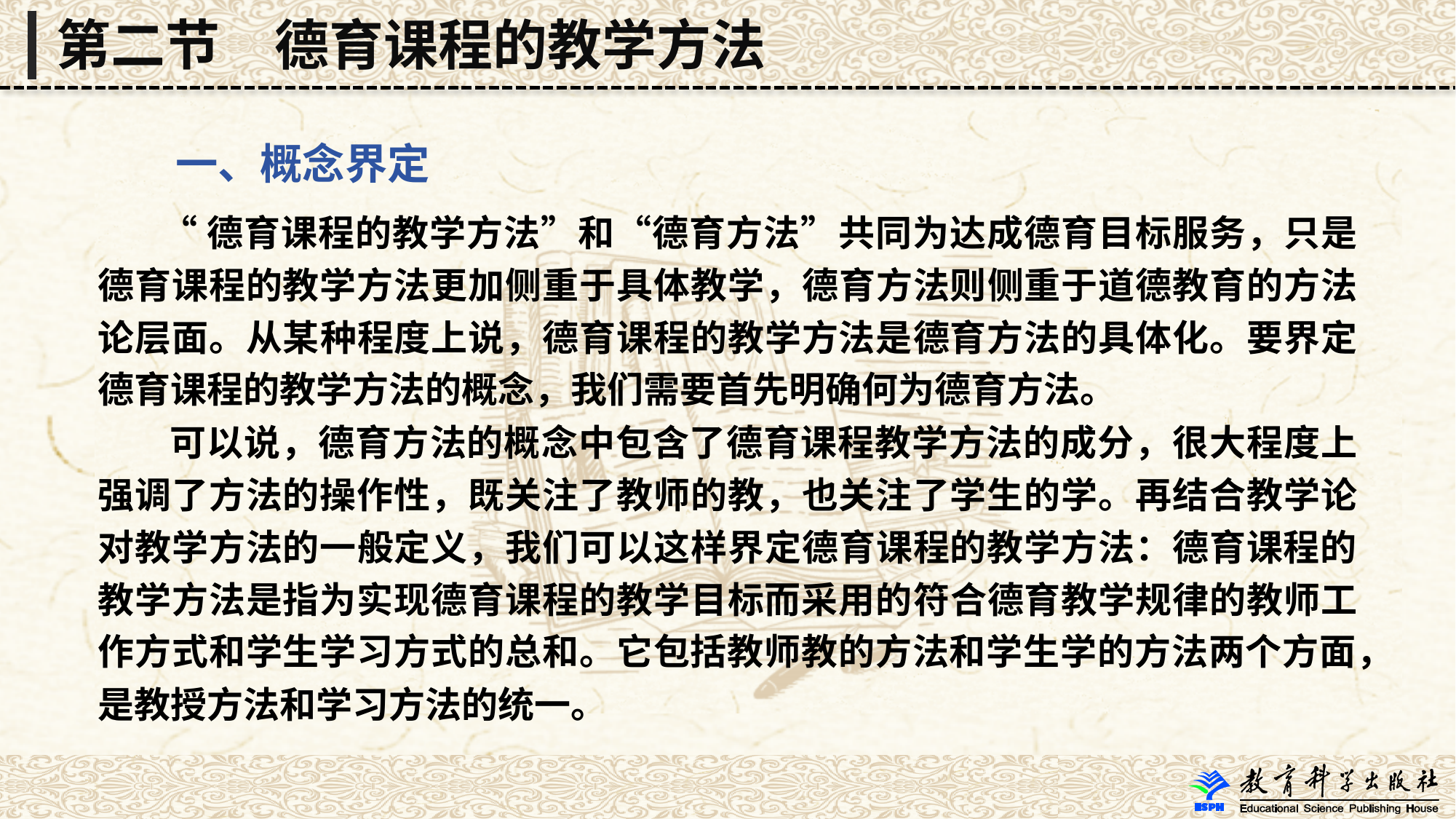

第二节　德育课程的教学方法
       一、概念界定

       “德育课程的教学方法”和“德育方法”共同为达成德育目标服务，只是德育课程的教学方法更加侧重于具体教学，德育方法则侧重于道德教育的方法论层面。从某种程度上说，德育课程的教学方法是德育方法的具体化。要界定德育课程的教学方法的概念，我们需要首先明确何为德育方法。
       可以说，德育方法的概念中包含了德育课程教学方法的成分，很大程度上强调了方法的操作性，既关注了教师的教，也关注了学生的学。再结合教学论对教学方法的一般定义，我们可以这样界定德育课程的教学方法：德育课程的教学方法是指为实现德育课程的教学目标而采用的符合德育教学规律的教师工作方式和学生学习方式的总和。它包括教师教的方法和学生学的方法两个方面，是教授方法和学习方法的统一。